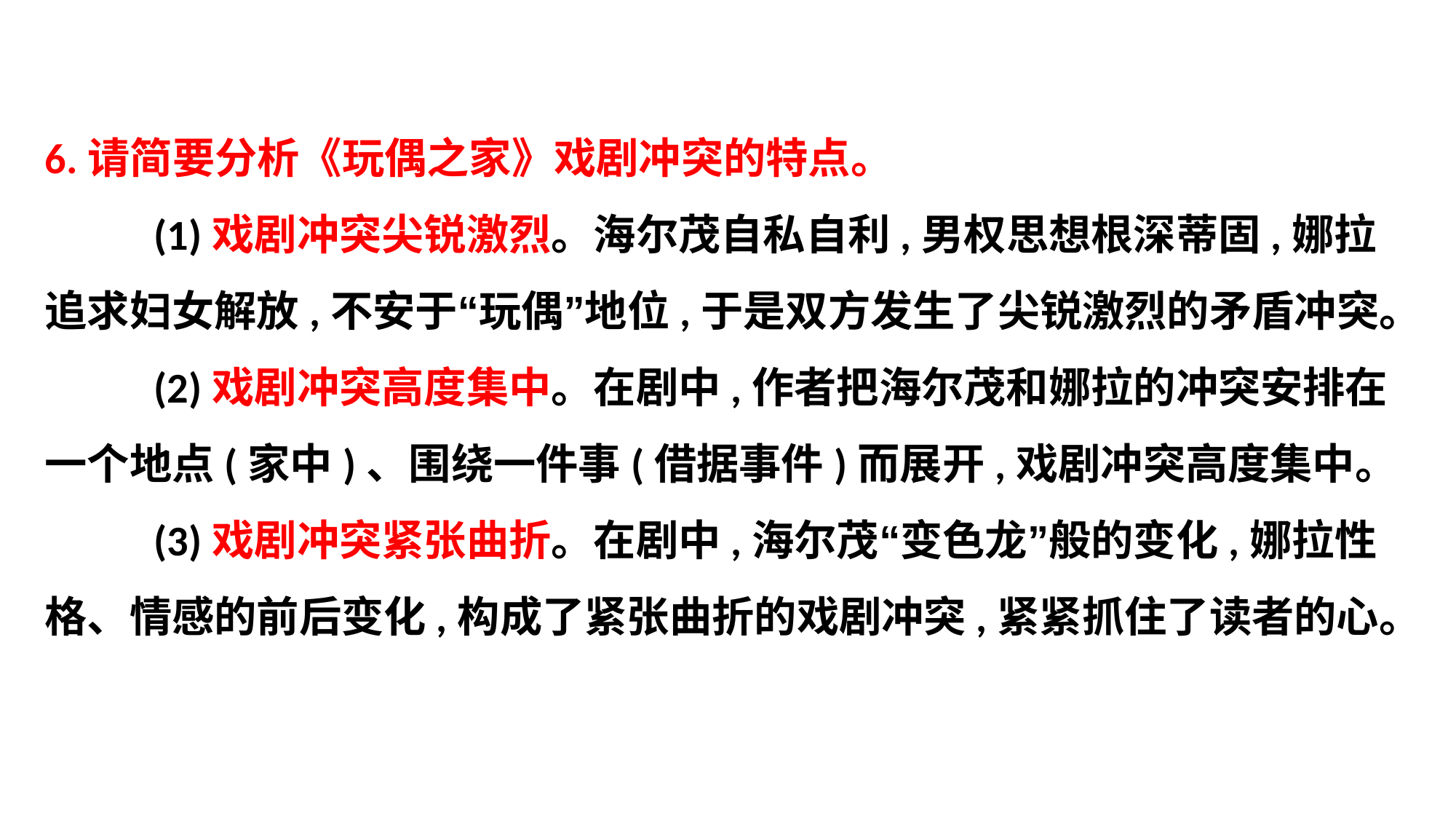

6.请简要分析《玩偶之家》戏剧冲突的特点。
	(1)戏剧冲突尖锐激烈。海尔茂自私自利,男权思想根深蒂固,娜拉追求妇女解放,不安于“玩偶”地位,于是双方发生了尖锐激烈的矛盾冲突。
	(2)戏剧冲突高度集中。在剧中,作者把海尔茂和娜拉的冲突安排在一个地点(家中)、围绕一件事(借据事件)而展开,戏剧冲突高度集中。
	(3)戏剧冲突紧张曲折。在剧中,海尔茂“变色龙”般的变化,娜拉性格、情感的前后变化,构成了紧张曲折的戏剧冲突,紧紧抓住了读者的心。